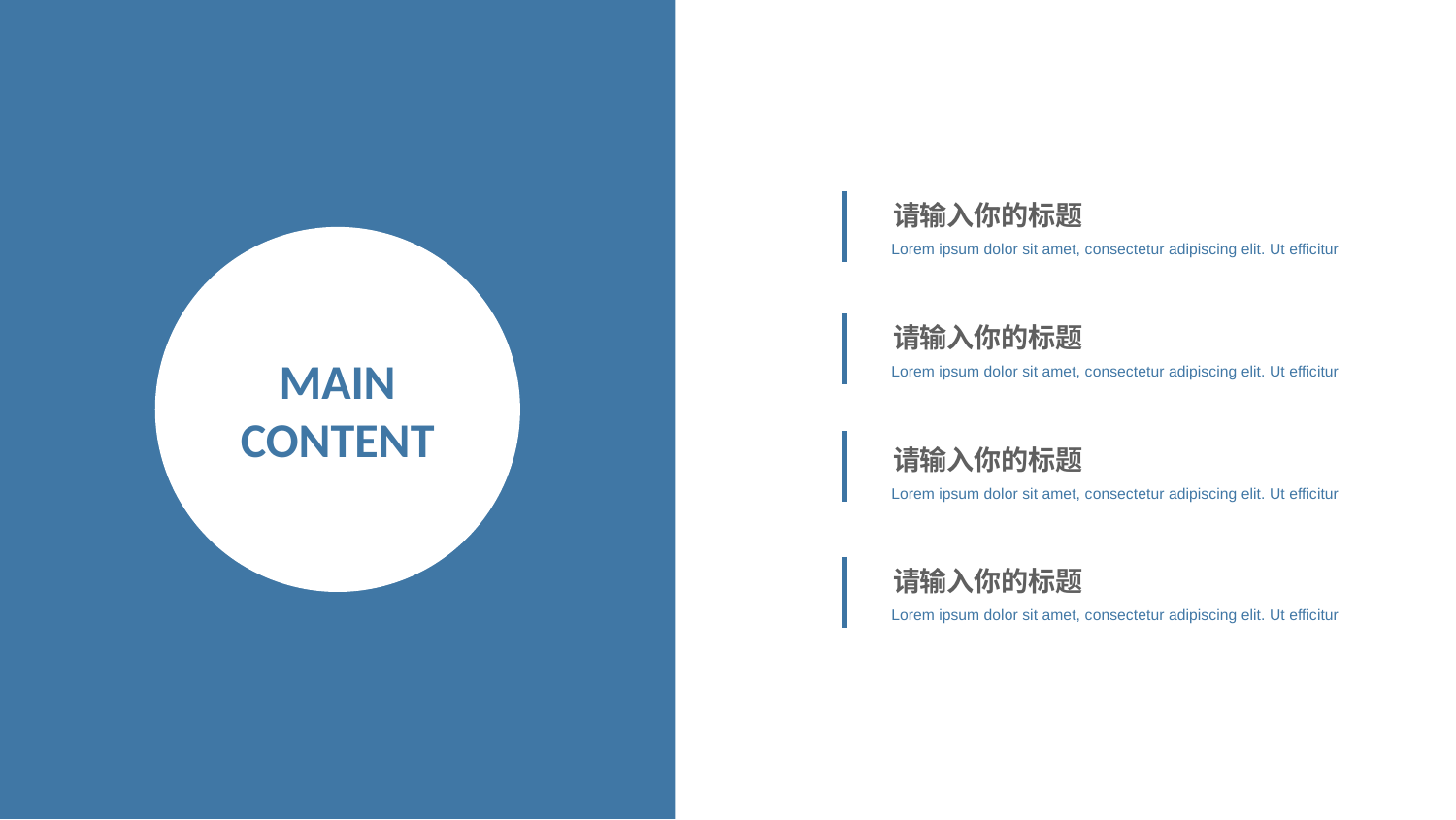

请输入你的标题
MAIN
CONTENT
Lorem ipsum dolor sit amet, consectetur adipiscing elit. Ut efficitur
请输入你的标题
Lorem ipsum dolor sit amet, consectetur adipiscing elit. Ut efficitur
请输入你的标题
Lorem ipsum dolor sit amet, consectetur adipiscing elit. Ut efficitur
请输入你的标题
Lorem ipsum dolor sit amet, consectetur adipiscing elit. Ut efficitur